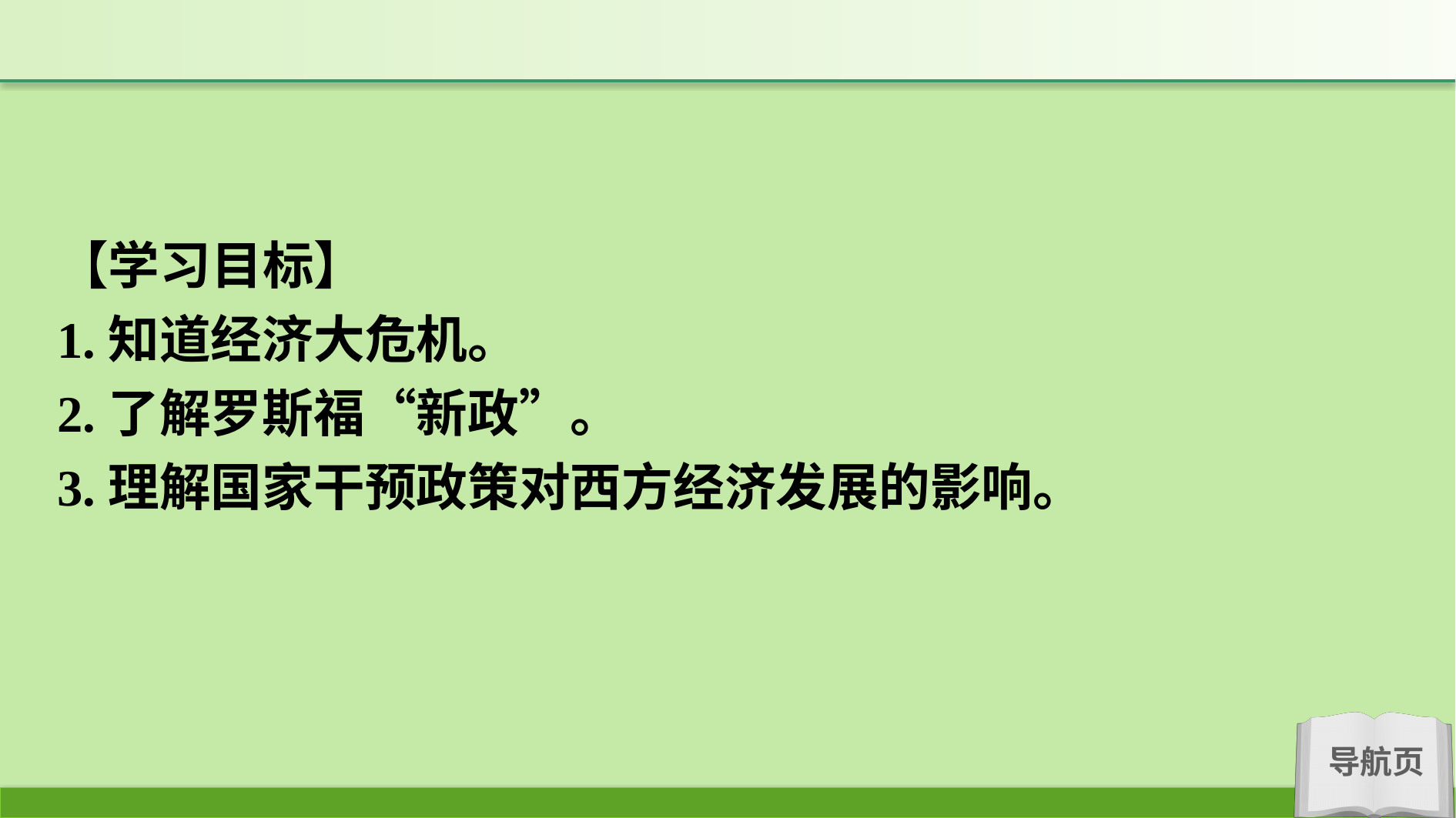

【学习目标】
1.知道经济大危机。
2.了解罗斯福“新政”。
3.理解国家干预政策对西方经济发展的影响。